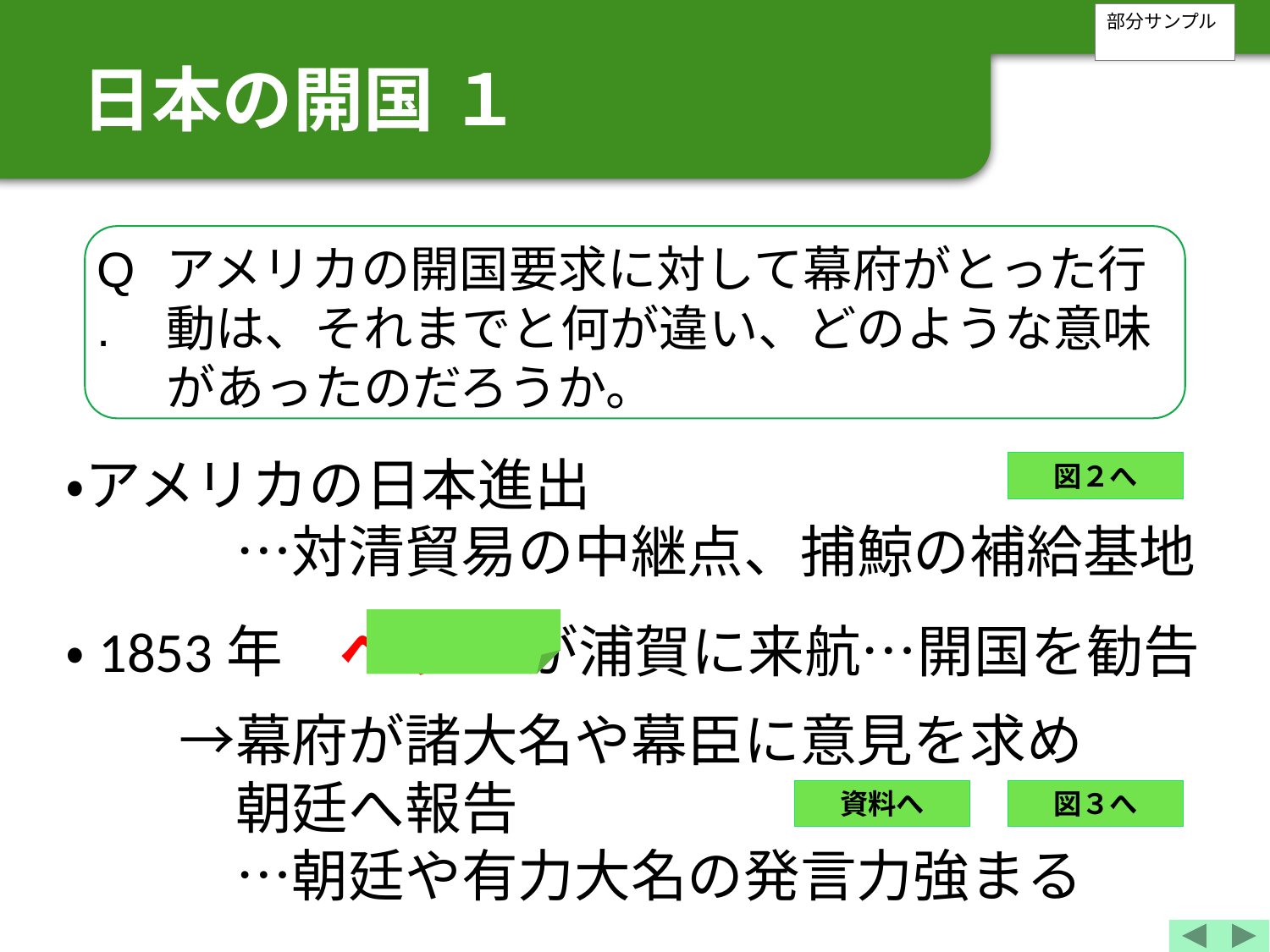

部分サンプル
日本の開国 １

Q.
アメリカの開国要求に対して幕府がとった行動は、それまでと何が違い、どのような意味があったのだろうか。
・アメリカの日本進出
　　　…対清貿易の中継点、捕鯨の補給基地
・1853年　ペリー が浦賀に来航…開国を勧告
　　→幕府が諸大名や幕臣に意見を求め
　　　朝廷へ報告
　　　…朝廷や有力大名の発言力強まる
図２へ

資料へ
図３へ